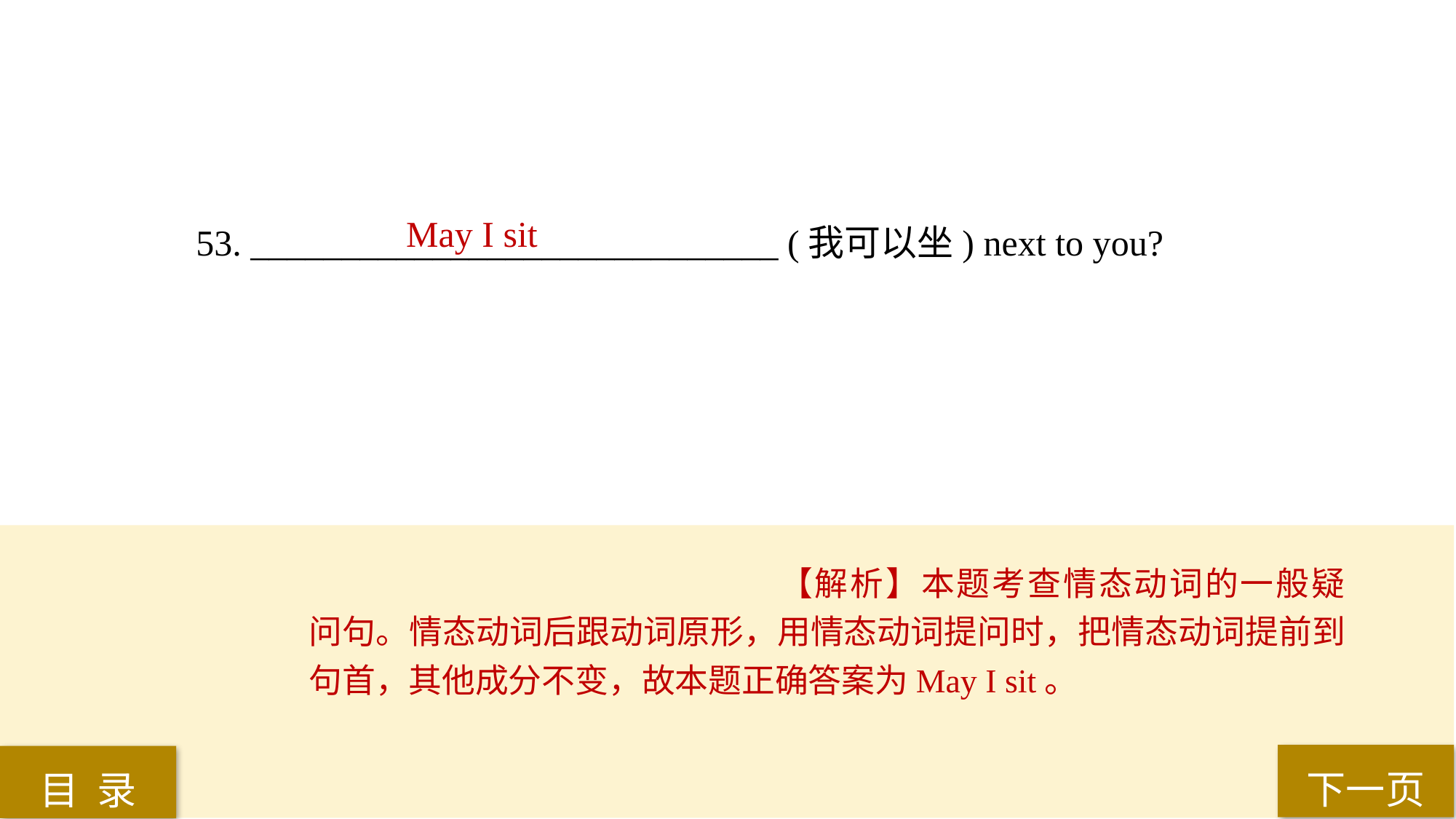

May I sit
53. _____________________________ (我可以坐) next to you?
【解析】本题考查情态动词的一般疑问句。情态动词后跟动词原形，用情态动词提问时，把情态动词提前到句首，其他成分不变，故本题正确答案为May I sit。